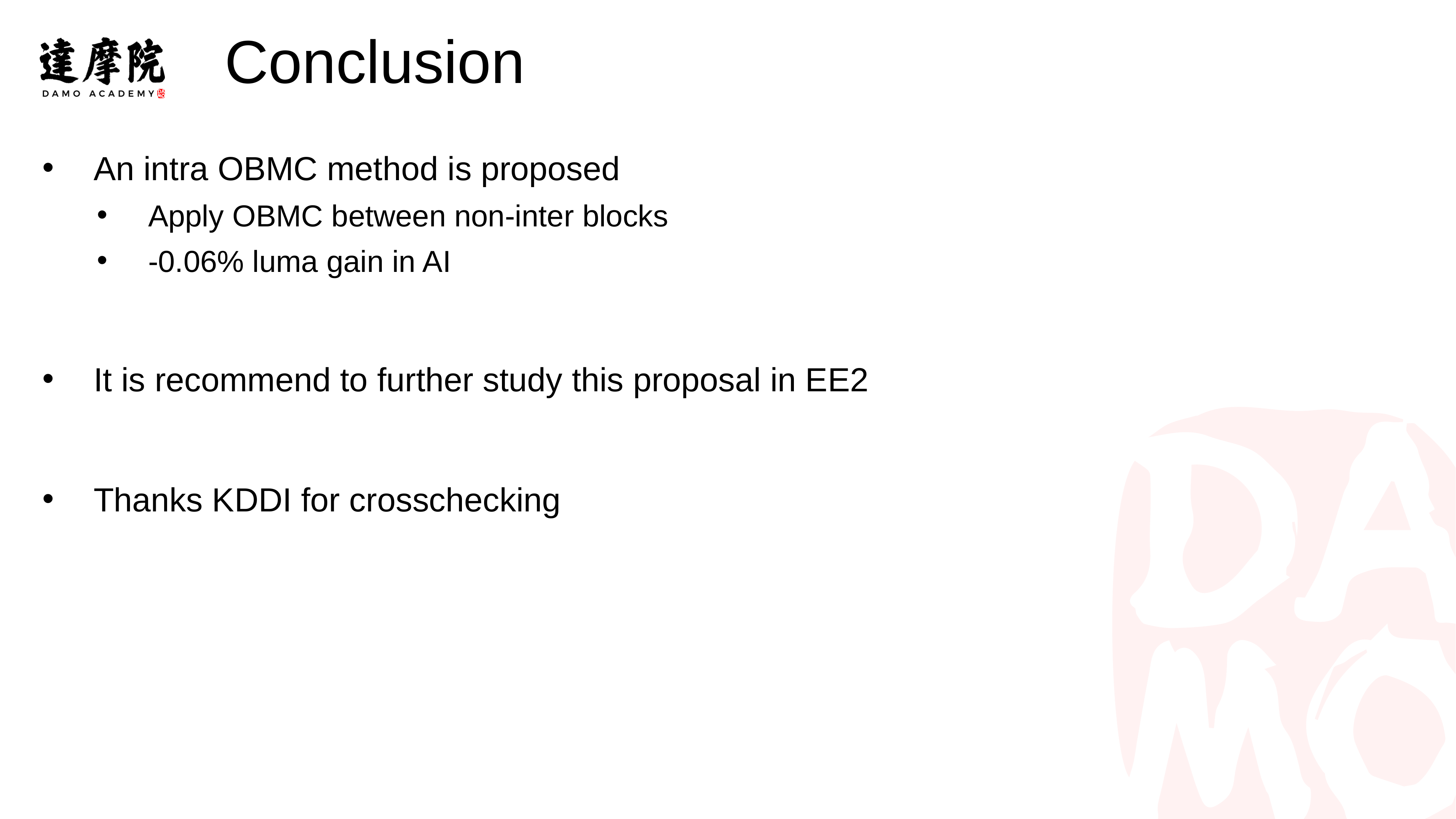

Conclusion
实验室名称
An intra OBMC method is proposed
Apply OBMC between non-inter blocks
-0.06% luma gain in AI

It is recommend to further study this proposal in EE2

Thanks KDDI for crosschecking